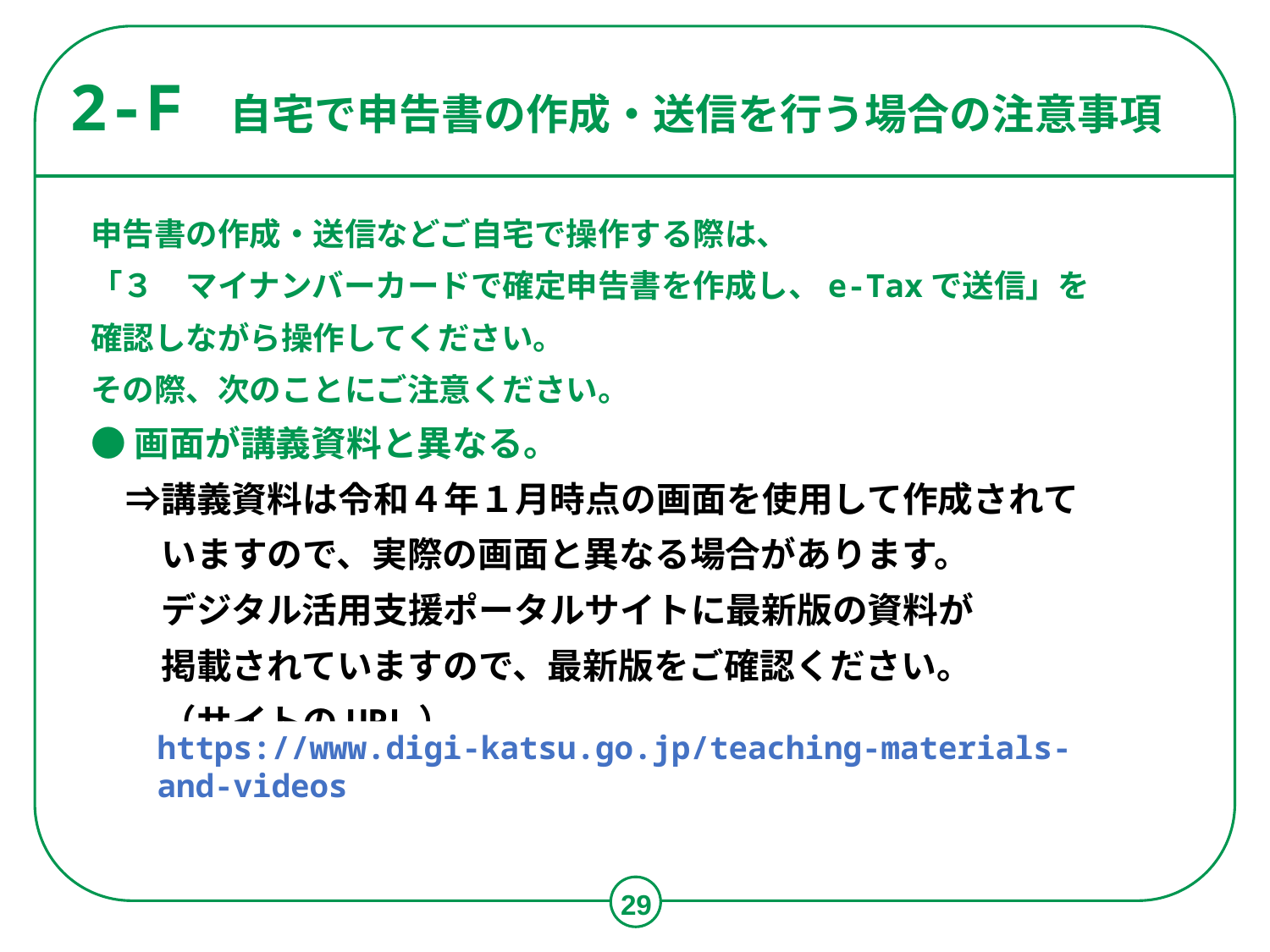

# 自宅で申告書の作成・送信を行う場合の注意事項
2-F
申告書の作成・送信などご自宅で操作する際は、
「３　マイナンバーカードで確定申告書を作成し、e-Taxで送信」を
確認しながら操作してください。
その際、次のことにご注意ください。
●画面が講義資料と異なる。
　⇒講義資料は令和４年１月時点の画面を使用して作成されて
　　いますので、実際の画面と異なる場合があります。
　　デジタル活用支援ポータルサイトに最新版の資料が
　　掲載されていますので、最新版をご確認ください。
　　（サイトのURL）

https://www.digi-katsu.go.jp/teaching-materials-and-videos